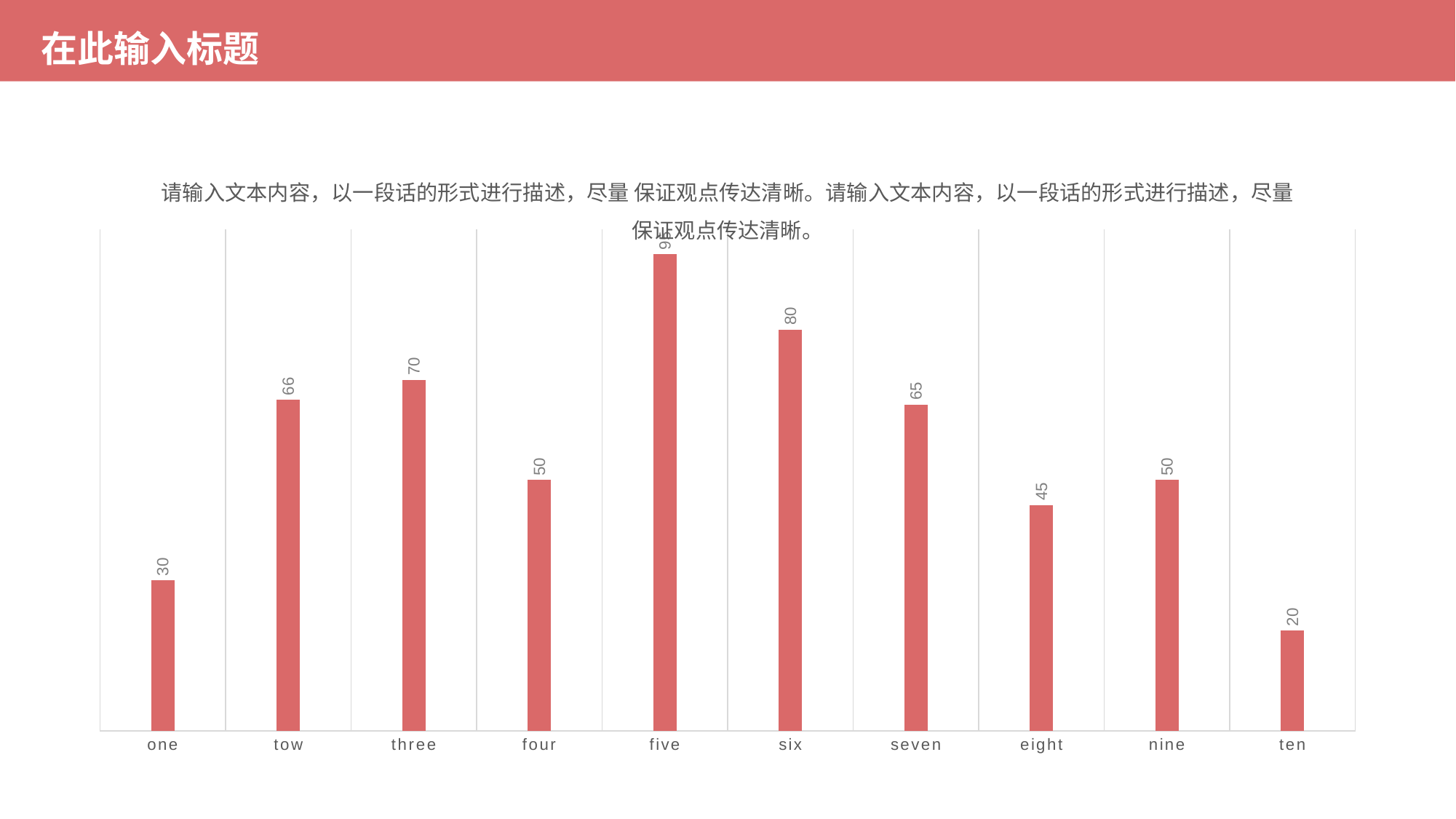

在此输入标题

请输入文本内容，以一段话的形式进行描述，尽量 保证观点传达清晰。请输入文本内容，以一段话的形式进行描述，尽量 保证观点传达清晰。

### Chart

| Category | Value |
|---|---|
| one | 30.0 |
| tow | 66.0 |
| three | 70.0 |
| four | 50.0 |
| five | 95.0 |
| six | 80.0 |
| seven | 65.0 |
| eight | 45.0 |
| nine | 50.0 |
| ten | 20.0 |